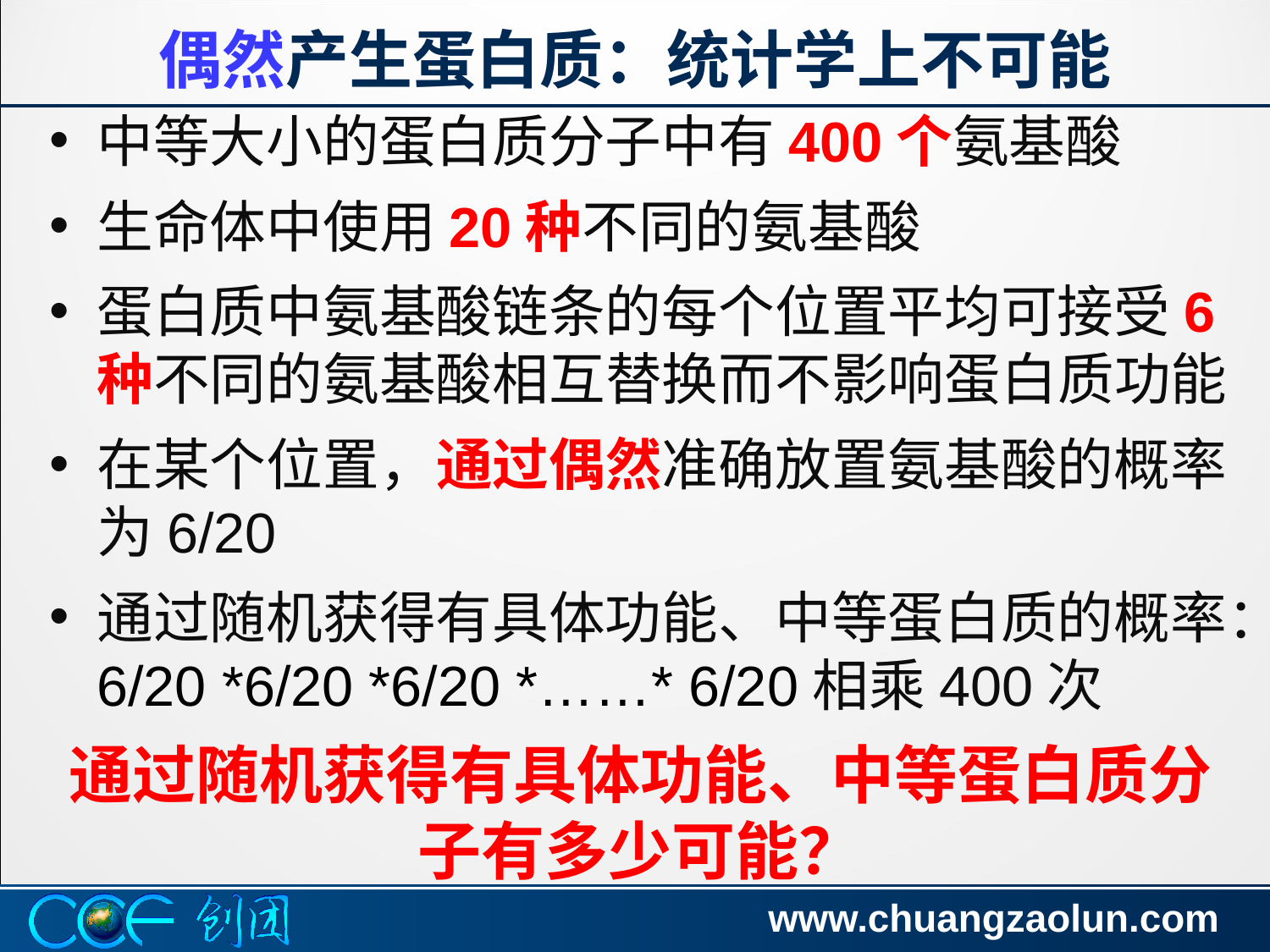

Protein 6: odds of getting specific amino acid sequence
# 偶然产生蛋白质：统计学上不可能
中等大小的蛋白质分子中有400个氨基酸
生命体中使用20种不同的氨基酸
蛋白质中氨基酸链条的每个位置平均可接受6种不同的氨基酸相互替换而不影响蛋白质功能
在某个位置，通过偶然准确放置氨基酸的概率为6/20
通过随机获得有具体功能、中等蛋白质的概率：6/20 *6/20 *6/20 *……* 6/20相乘400次
通过随机获得有具体功能、中等蛋白质分子有多少可能？